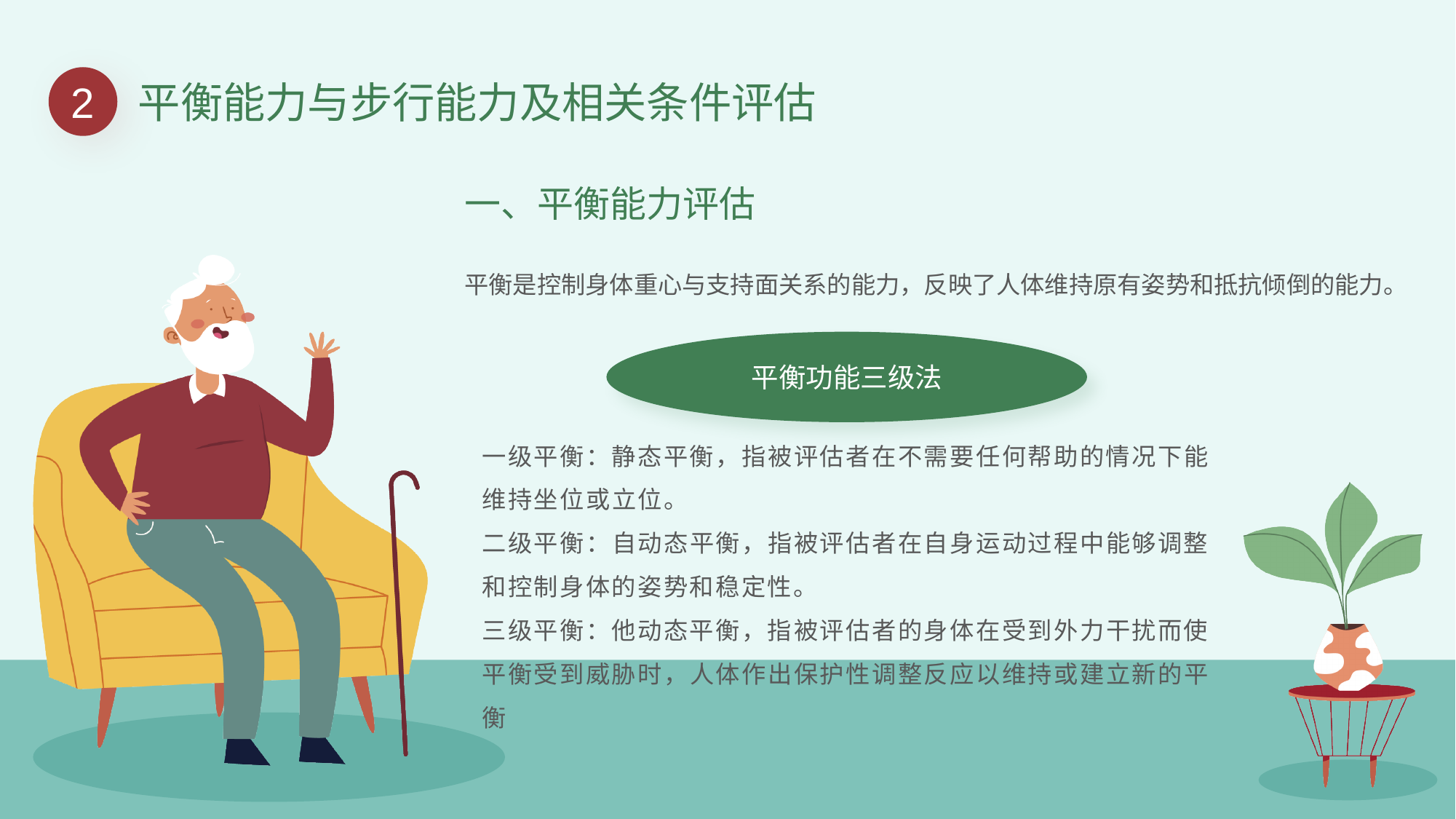

2
平衡能力与步行能力及相关条件评估
一、平衡能力评估
平衡是控制身体重心与支持面关系的能力，反映了人体维持原有姿势和抵抗倾倒的能力。
平衡功能三级法
一级平衡：静态平衡，指被评估者在不需要任何帮助的情况下能维持坐位或立位。
二级平衡：自动态平衡，指被评估者在自身运动过程中能够调整和控制身体的姿势和稳定性。
三级平衡：他动态平衡，指被评估者的身体在受到外力干扰而使平衡受到威胁时，人体作出保护性调整反应以维持或建立新的平衡